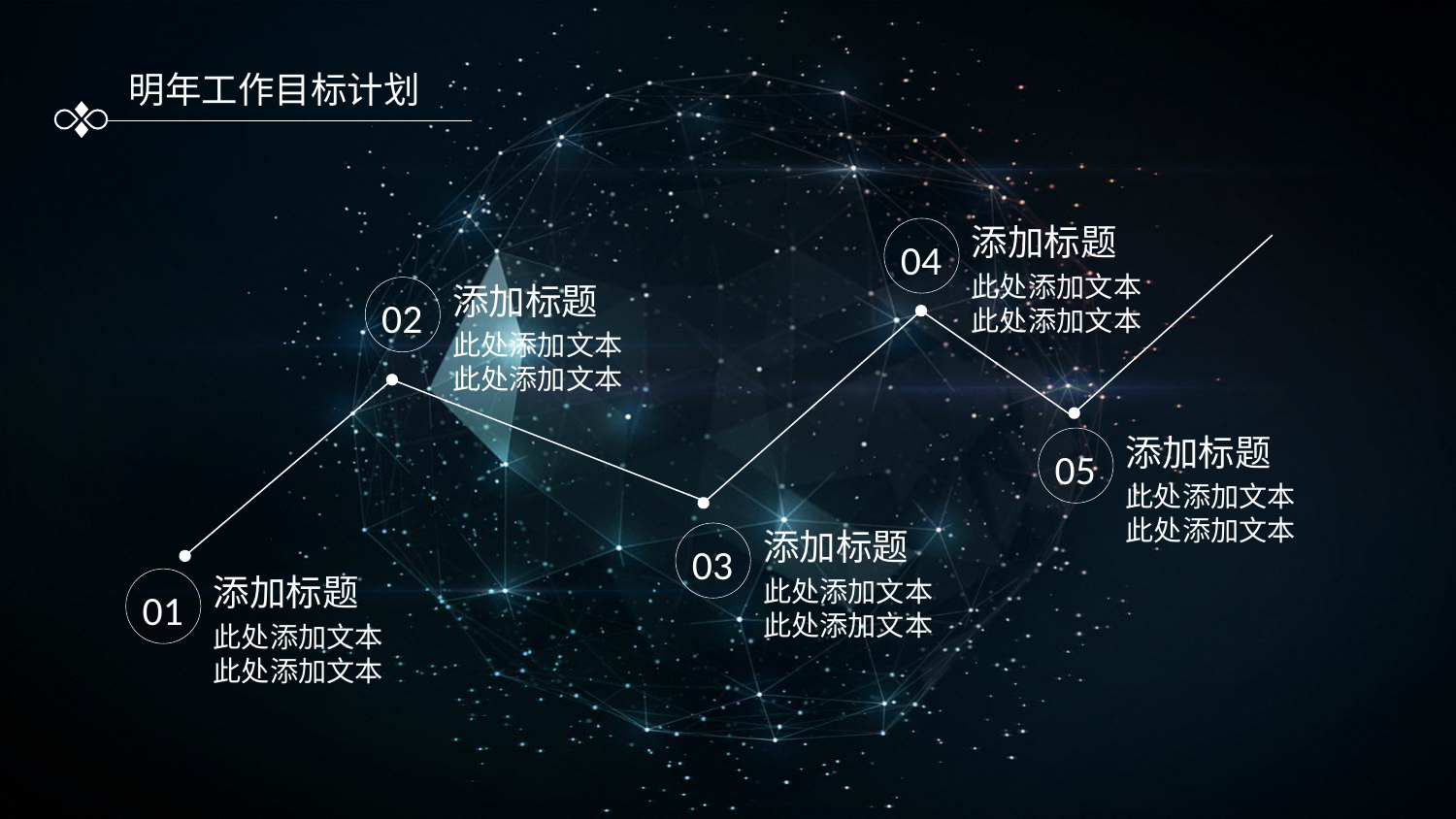

明年工作目标计划

添加标题

此处添加文本
此处添加文本
04

添加标题

此处添加文本
此处添加文本
02
添加标题

此处添加文本
此处添加文本
05
添加标题

此处添加文本
此处添加文本
03
添加标题

此处添加文本
此处添加文本
01